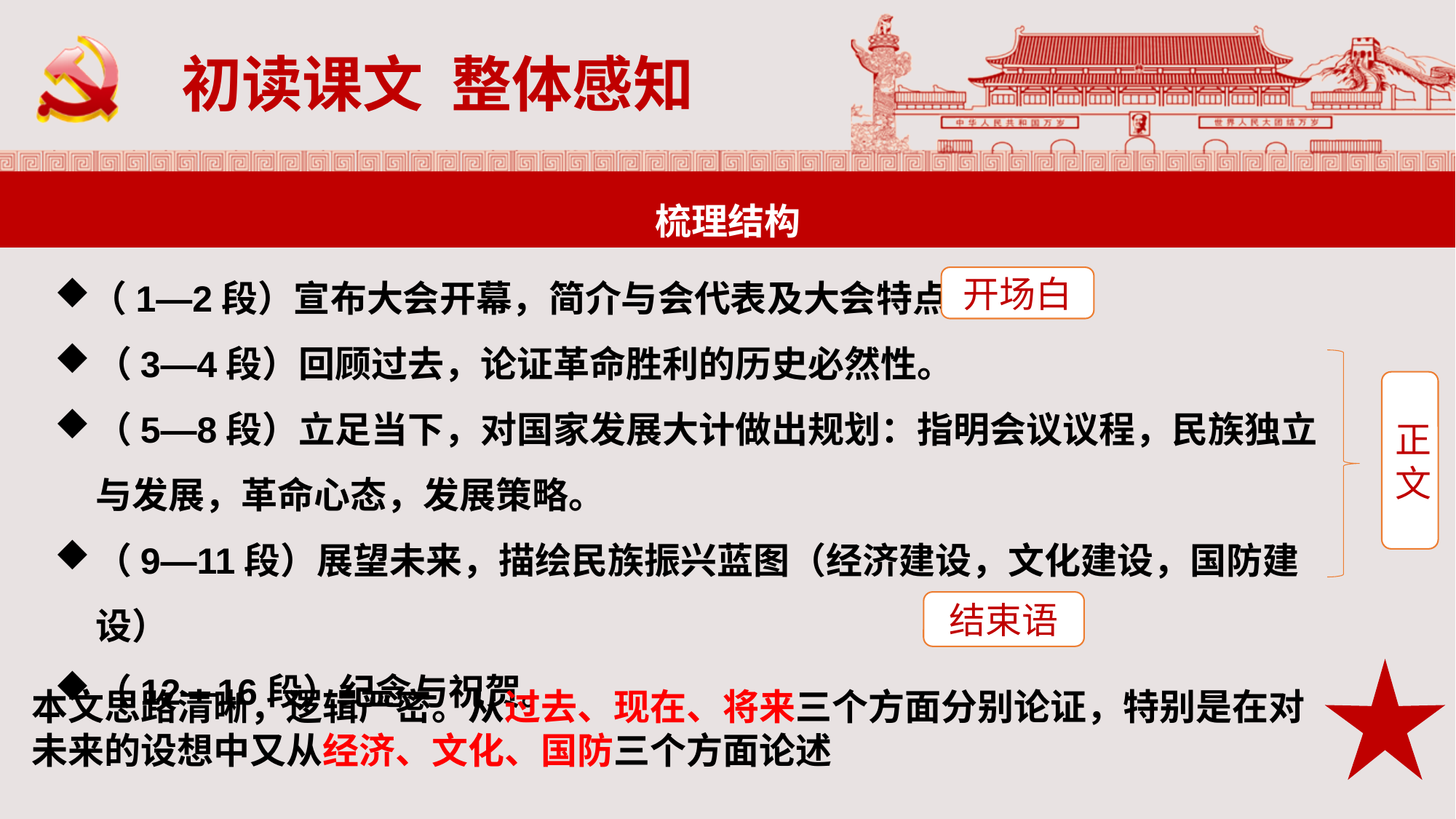

初读课文  整体感知
梳理结构

（1—2段）宣布大会开幕，简介与会代表及大会特点。
（3—4段）回顾过去，论证革命胜利的历史必然性。
（5—8段）立足当下，对国家发展大计做出规划：指明会议议程，民族独立与发展，革命心态，发展策略。
（9—11段）展望未来，描绘民族振兴蓝图（经济建设，文化建设，国防建设）
（12—16段）纪念与祝贺。
开场白

正文
结束语

本文思路清晰，逻辑严密。从过去、现在、将来三个方面分别论证，特别是在对未来的设想中又从经济、文化、国防三个方面论述